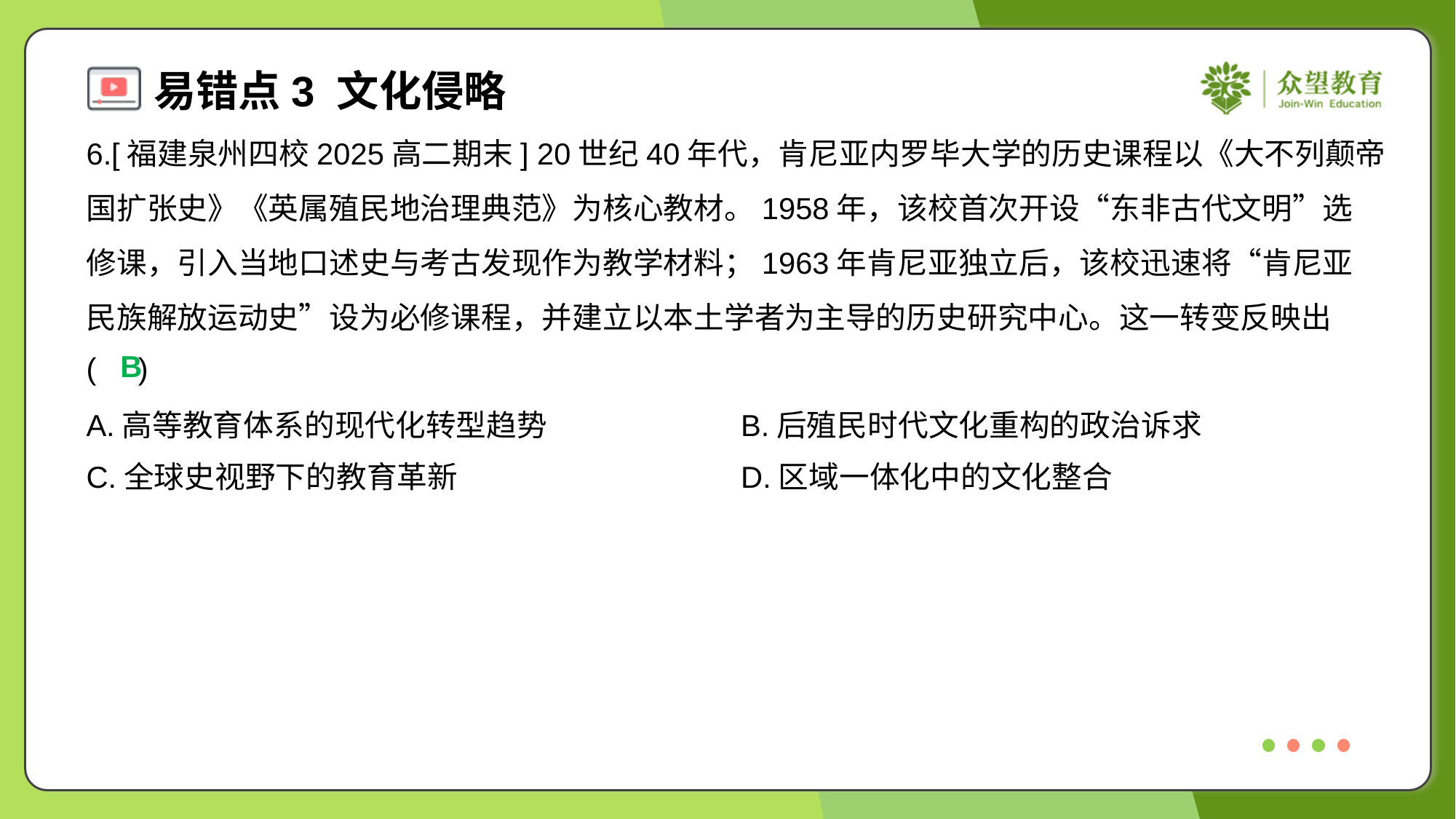

6.[福建泉州四校2025高二期末] 20世纪40年代，肯尼亚内罗毕大学的历史课程以《大不列颠帝
国扩张史》《英属殖民地治理典范》为核心教材。1958年，该校首次开设“东非古代文明”选
修课，引入当地口述史与考古发现作为教学材料；1963年肯尼亚独立后，该校迅速将“肯尼亚
民族解放运动史”设为必修课程，并建立以本土学者为主导的历史研究中心。这一转变反映出
(     )
B
A.高等教育体系的现代化转型趋势	B.后殖民时代文化重构的政治诉求
C.全球史视野下的教育革新	D.区域一体化中的文化整合